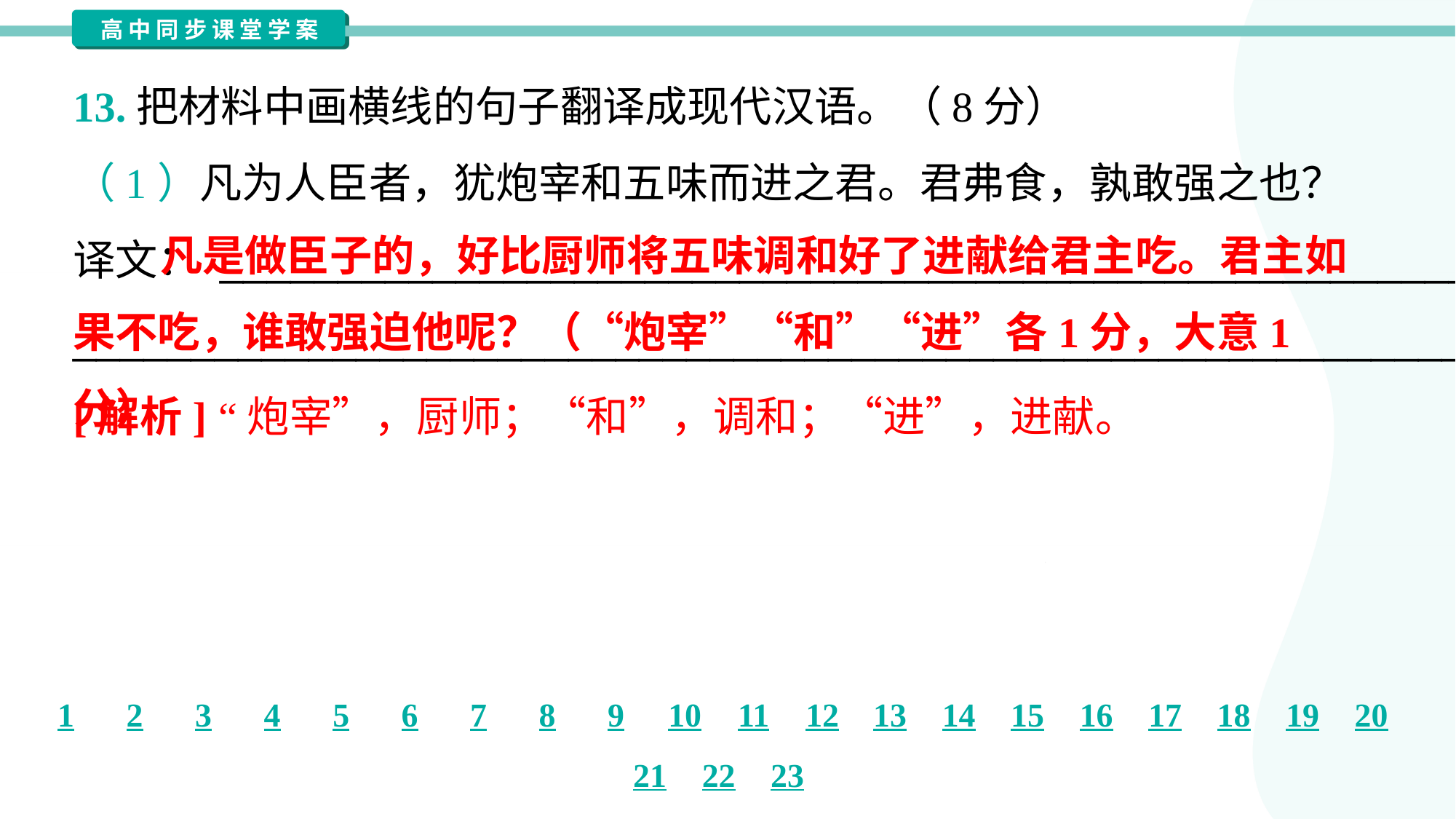

13.把材料中画横线的句子翻译成现代汉语。（8分）
（1）凡为人臣者，犹炮宰和五味而进之君。君弗食，孰敢强之也？
译文： ______________________________________________________
___________________________________________________________
        凡是做臣子的，好比厨师将五味调和好了进献给君主吃。君主如果不吃，谁敢强迫他呢？（“炮宰”“和”“进”各1分，大意1分）
[解析] “炮宰”，厨师；“和”，调和；“进”，进献。